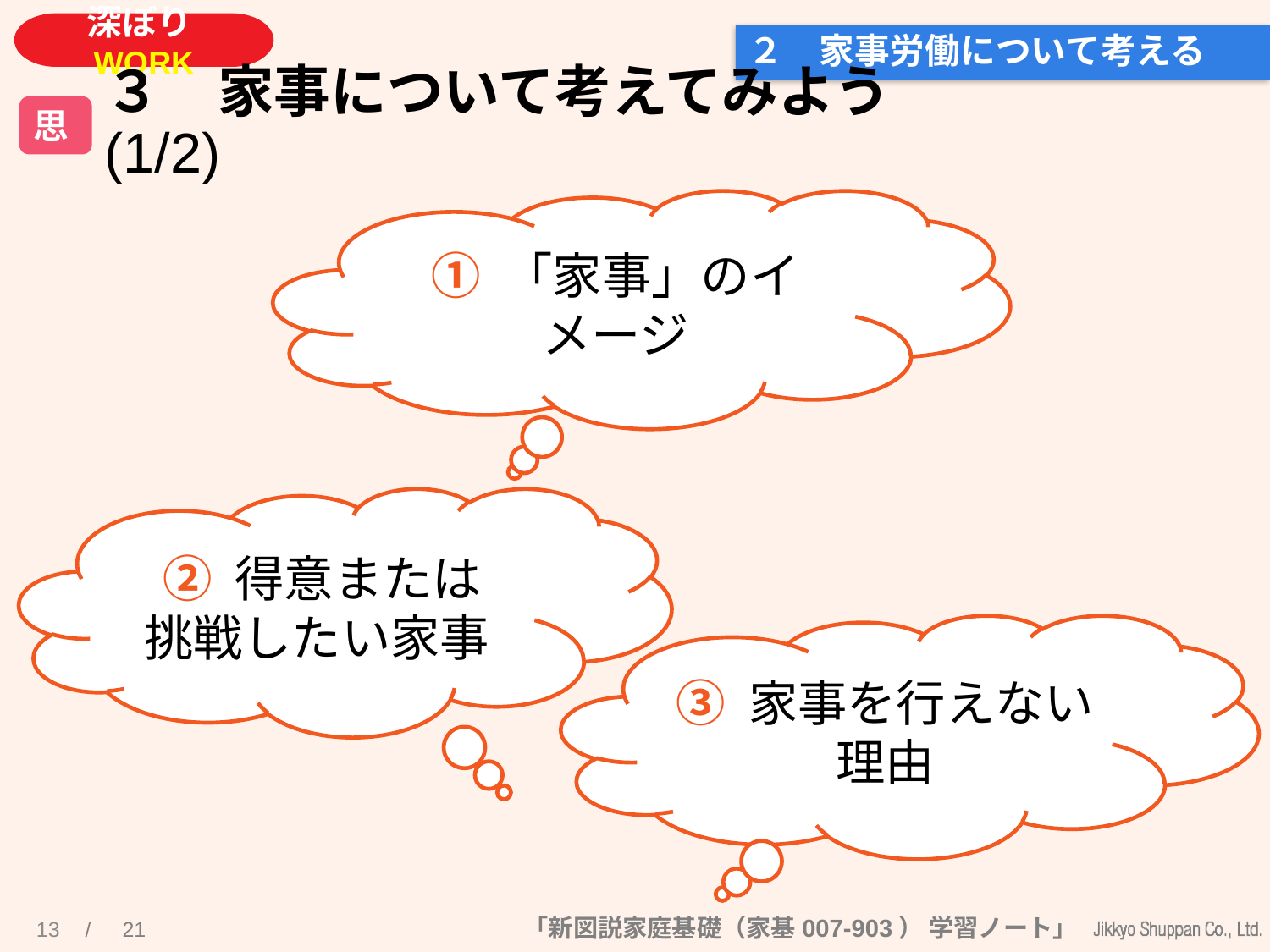

# ２　家事労働について考える
３　家事について考えてみよう　(1/2)
思
① 「家事」のイメージ
② 得意または
挑戦したい家事
③ 家事を行えない
理由
13